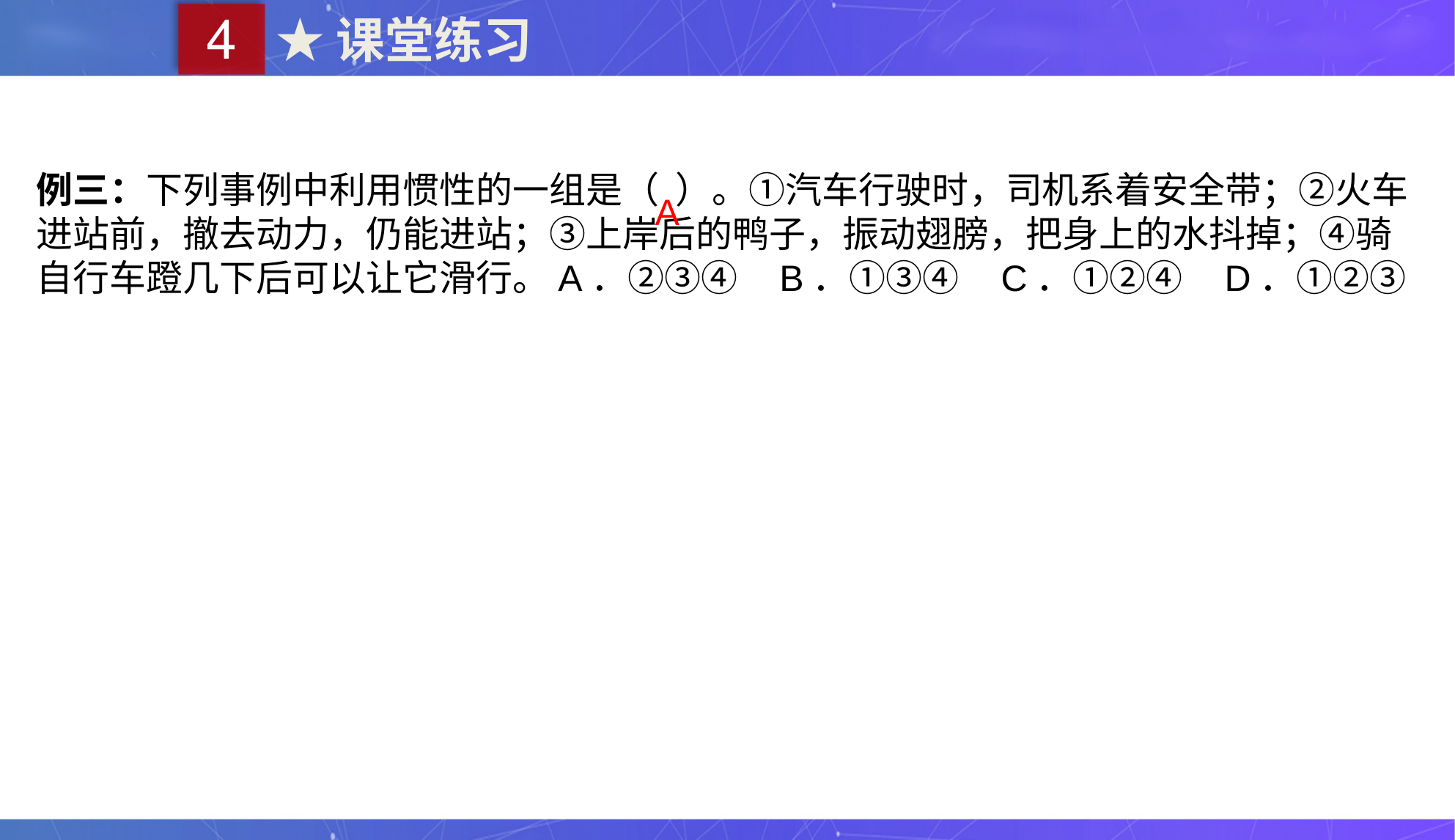

4
★课堂练习
例三：下列事例中利用惯性的一组是（  ）。①汽车行驶时，司机系着安全带；②火车进站前，撤去动力，仍能进站；③上岸后的鸭子，振动翅膀，把身上的水抖掉；④骑自行车蹬几下后可以让它滑行。A．②③④    B．①③④    C．①②④    D．①②③

A